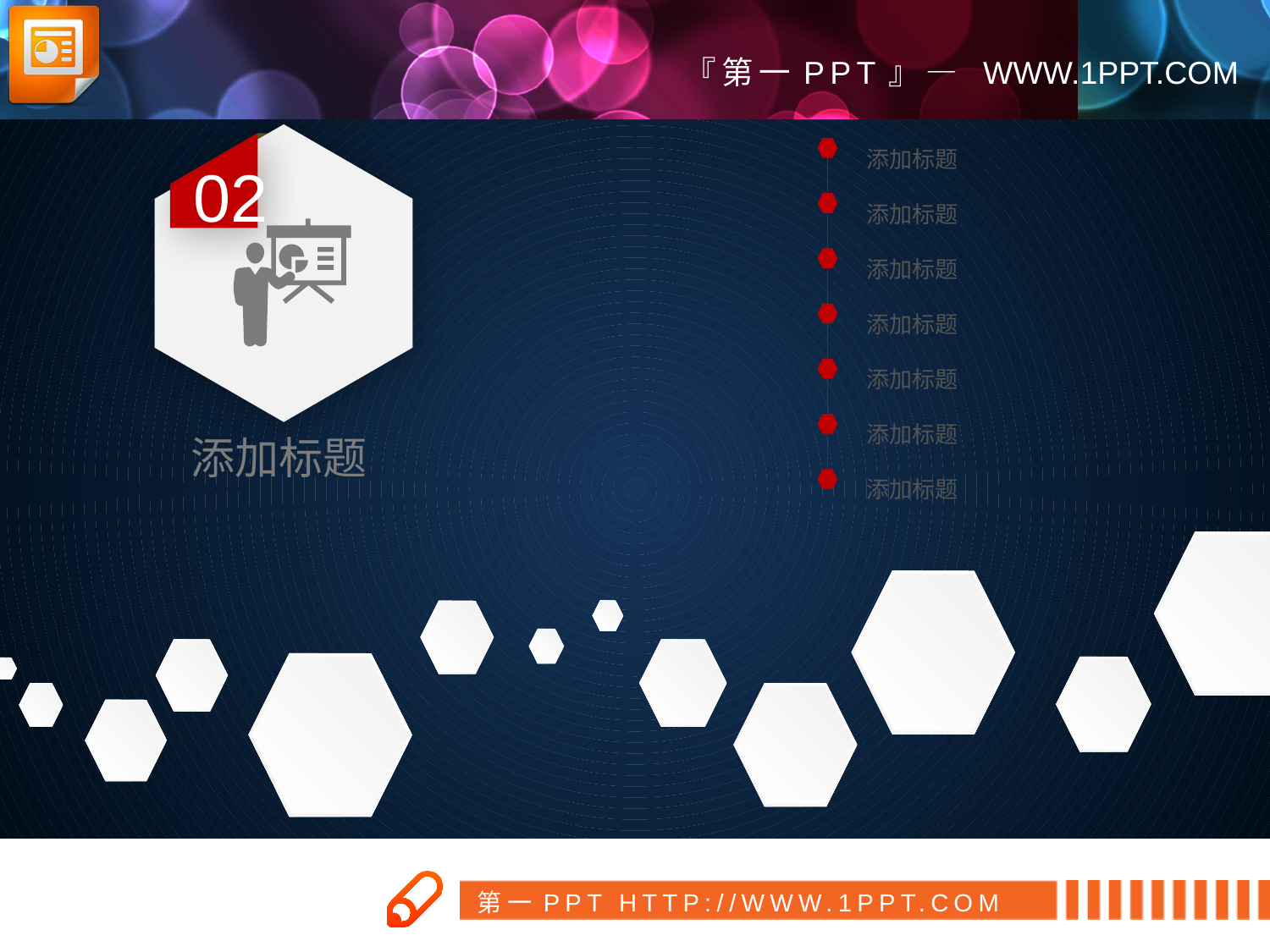

添加标题
添加标题
添加标题
添加标题
添加标题
添加标题
添加标题

02

添加标题